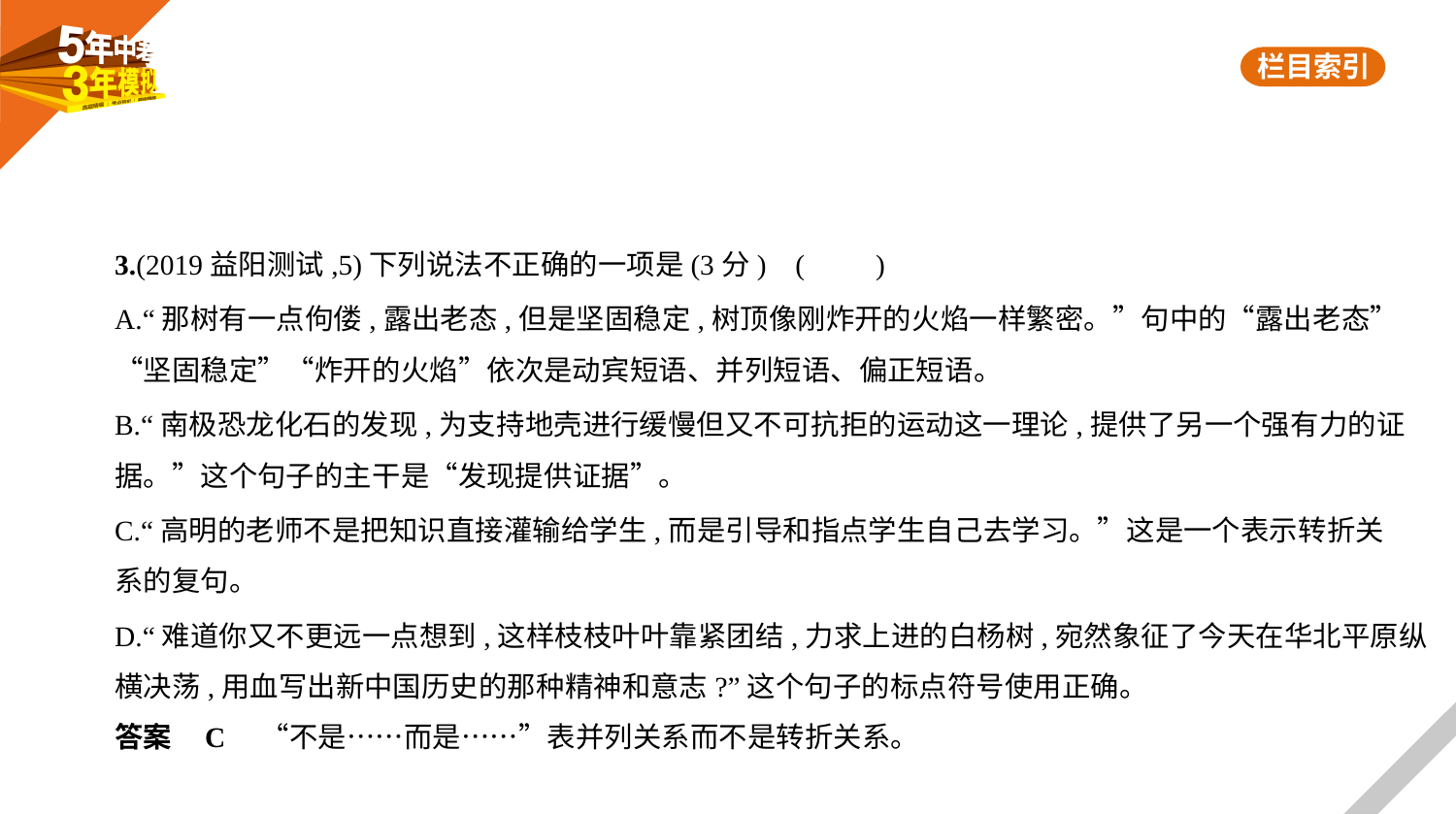

3.(2019益阳测试,5)下列说法不正确的一项是(3分) (　　)
A.“那树有一点佝偻,露出老态,但是坚固稳定,树顶像刚炸开的火焰一样繁密。”句中的“露出老态”
“坚固稳定”“炸开的火焰”依次是动宾短语、并列短语、偏正短语。
B.“南极恐龙化石的发现,为支持地壳进行缓慢但又不可抗拒的运动这一理论,提供了另一个强有力的证
据。”这个句子的主干是“发现提供证据”。
C.“高明的老师不是把知识直接灌输给学生,而是引导和指点学生自己去学习。”这是一个表示转折关
系的复句。
D.“难道你又不更远一点想到,这样枝枝叶叶靠紧团结,力求上进的白杨树,宛然象征了今天在华北平原纵
横决荡,用血写出新中国历史的那种精神和意志?”这个句子的标点符号使用正确。
答案    C　“不是……而是……”表并列关系而不是转折关系。